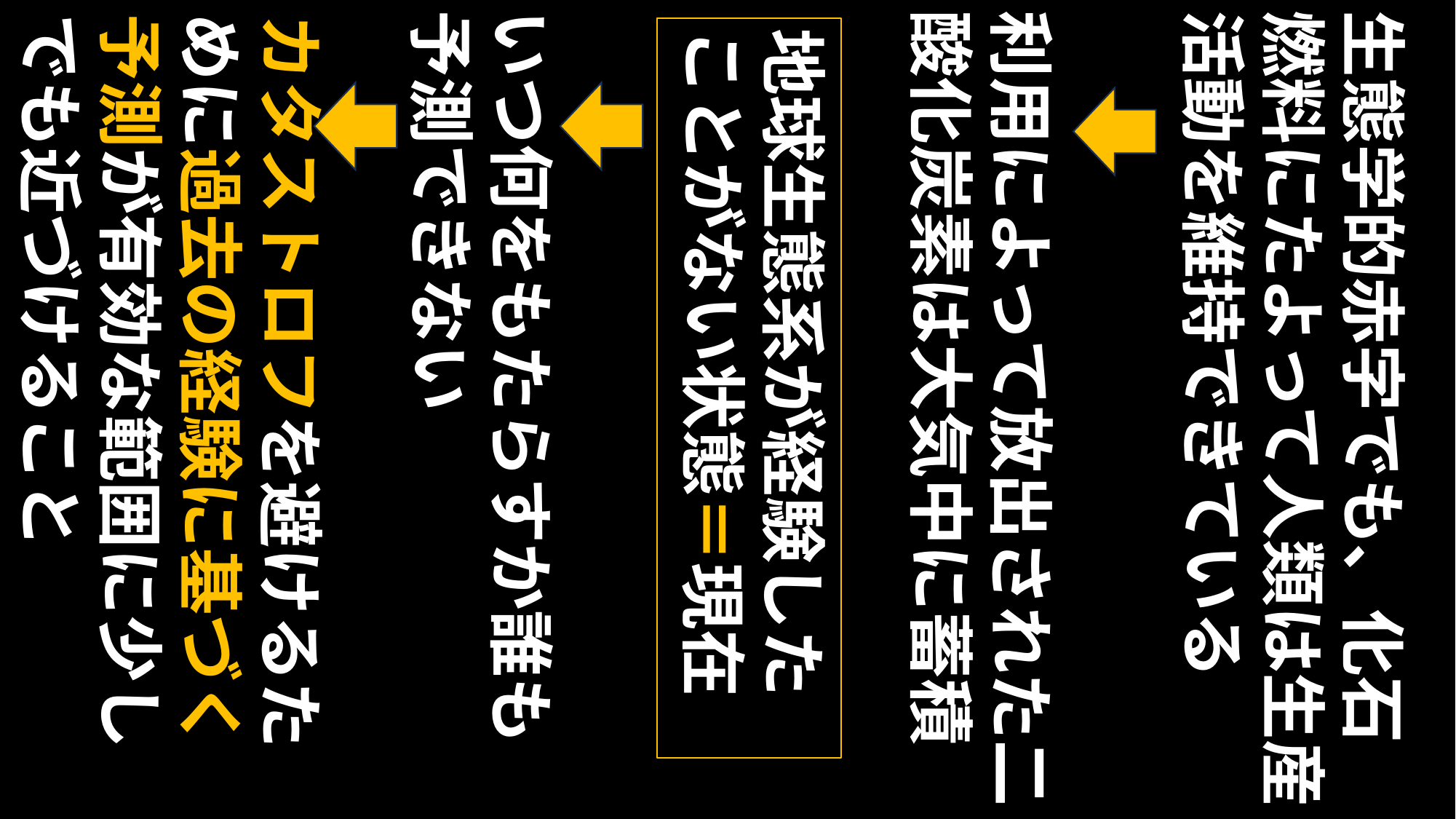

いつ何をもたらすか誰も予測できない
利用によって放出された二酸化炭素は大気中に蓄積
生態学的赤字でも、化石燃料にたよって人類は生産活動を維持できている
カタストロフを避けるために過去の経験に基づく予測が有効な範囲に少しでも近づけること
地球生態系が経験したことがない状態＝現在